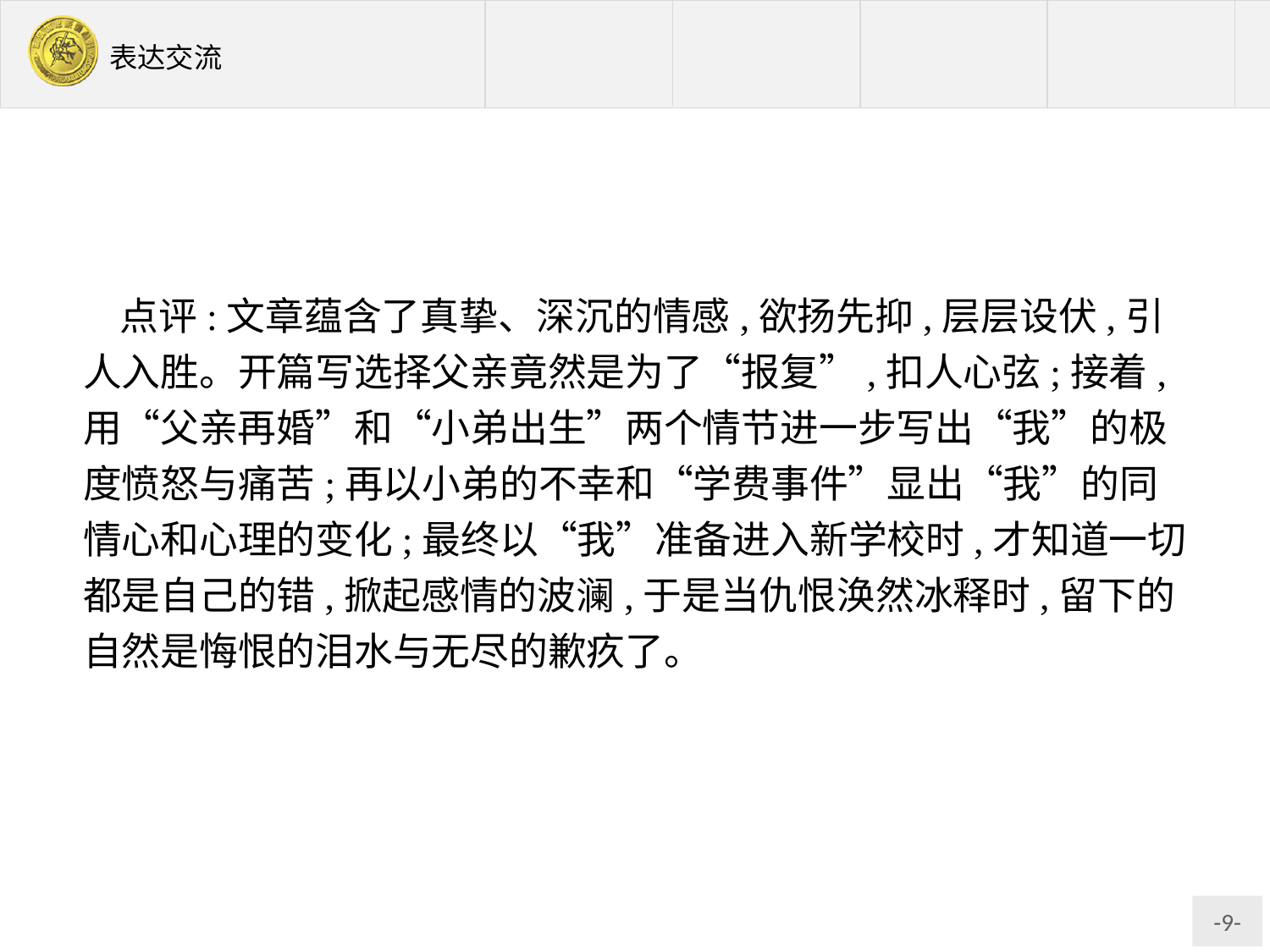

点评:文章蕴含了真挚、深沉的情感,欲扬先抑,层层设伏,引人入胜。开篇写选择父亲竟然是为了“报复”,扣人心弦;接着,用“父亲再婚”和“小弟出生”两个情节进一步写出“我”的极度愤怒与痛苦;再以小弟的不幸和“学费事件”显出“我”的同情心和心理的变化;最终以“我”准备进入新学校时,才知道一切都是自己的错,掀起感情的波澜,于是当仇恨涣然冰释时,留下的自然是悔恨的泪水与无尽的歉疚了。